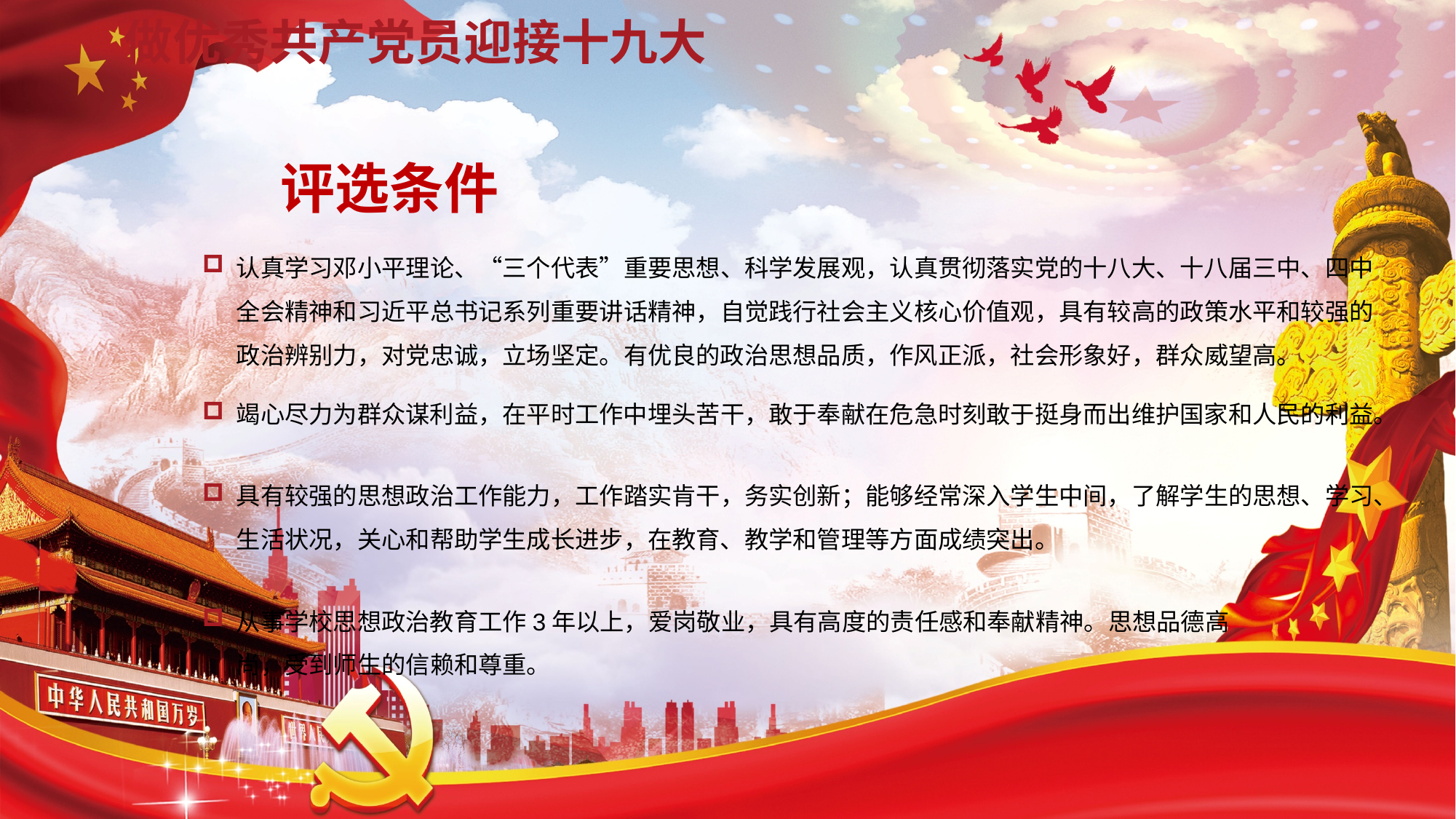

# 做优秀共产党员迎接十九大
评选条件
认真学习邓小平理论、“三个代表”重要思想、科学发展观，认真贯彻落实党的十八大、十八届三中、四中全会精神和习近平总书记系列重要讲话精神，自觉践行社会主义核心价值观，具有较高的政策水平和较强的政治辨别力，对党忠诚，立场坚定。有优良的政治思想品质，作风正派，社会形象好，群众威望高。
竭心尽力为群众谋利益，在平时工作中埋头苦干，敢于奉献在危急时刻敢于挺身而出维护国家和人民的利益。
具有较强的思想政治工作能力，工作踏实肯干，务实创新；能够经常深入学生中间，了解学生的思想、学习、生活状况，关心和帮助学生成长进步，在教育、教学和管理等方面成绩突出。
从事学校思想政治教育工作3年以上，爱岗敬业，具有高度的责任感和奉献精神。思想品德高尚，受到师生的信赖和尊重。